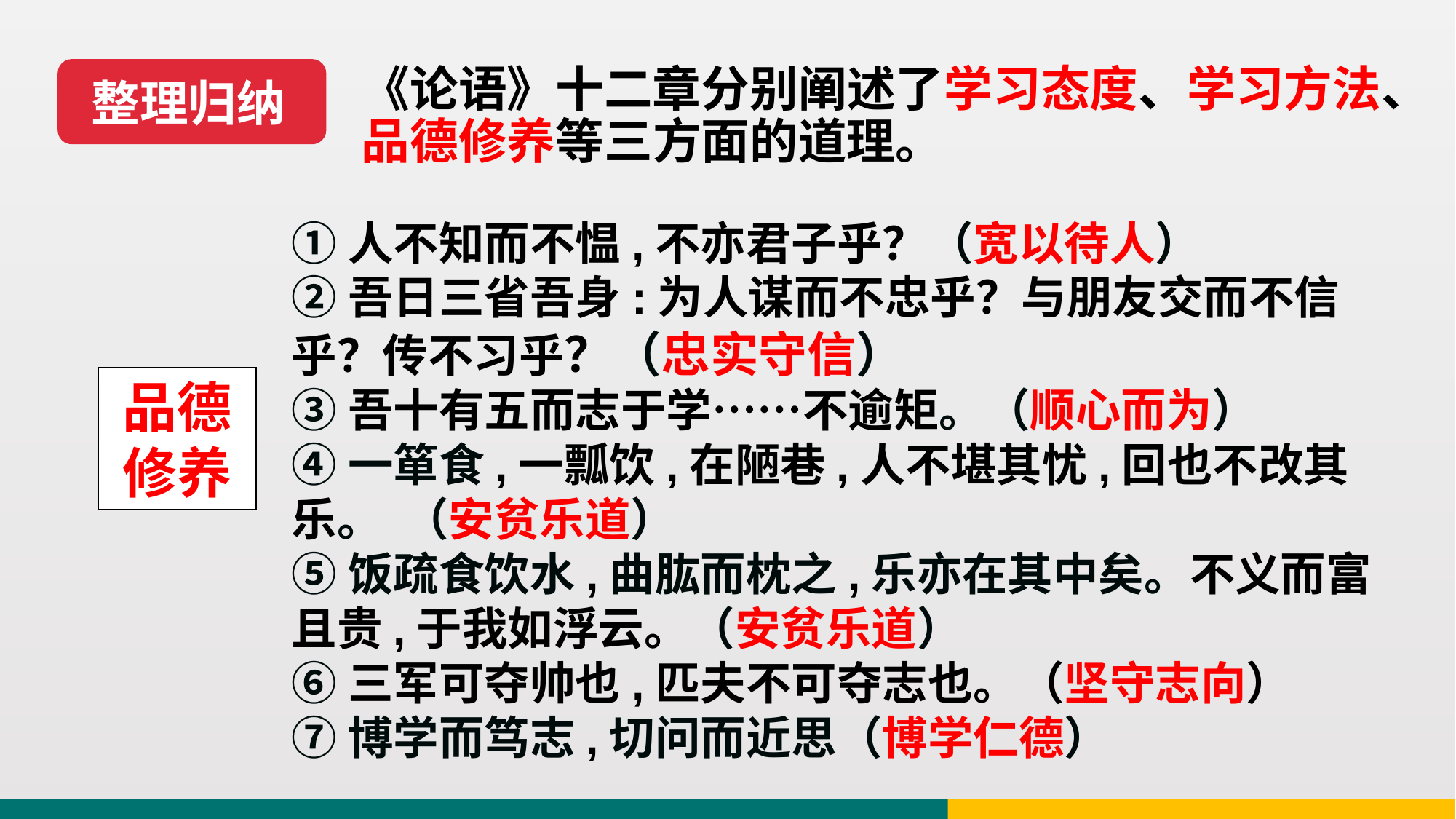

整理归纳
《论语》十二章分别阐述了学习态度、学习方法、品德修养等三方面的道理。
①人不知而不愠,不亦君子乎？（宽以待人）
②吾日三省吾身:为人谋而不忠乎？与朋友交而不信乎？传不习乎？（忠实守信）
③吾十有五而志于学……不逾矩。（顺心而为）
④一箪食,一瓢饮,在陋巷,人不堪其忧,回也不改其乐。  （安贫乐道）
⑤饭疏食饮水,曲肱而枕之,乐亦在其中矣。不义而富且贵,于我如浮云。（安贫乐道）
⑥三军可夺帅也,匹夫不可夺志也。（坚守志向）
⑦博学而笃志,切问而近思（博学仁德）

品德修养